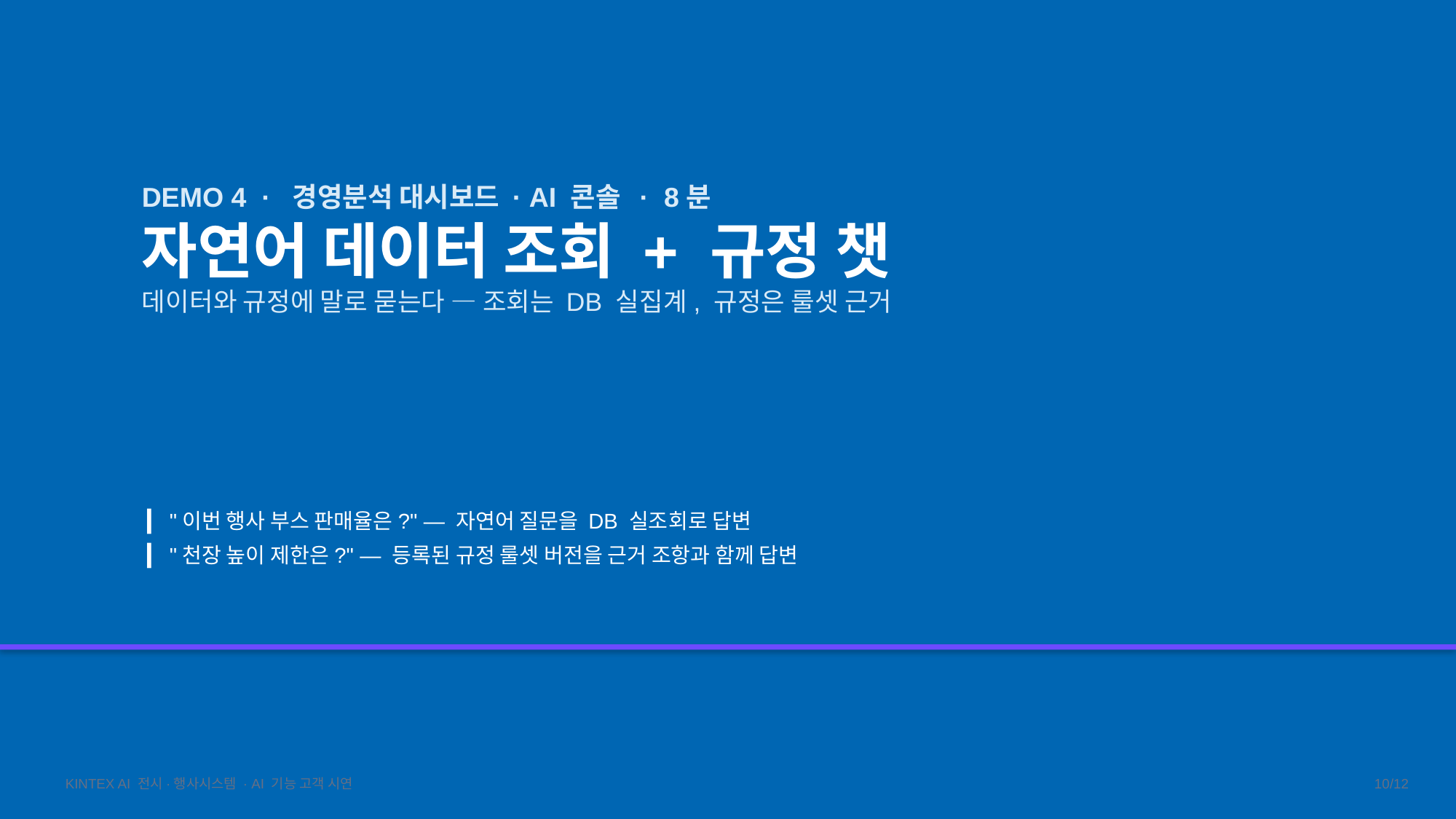

DEMO 4  ·  경영분석 대시보드 · AI 콘솔  ·  8분
자연어 데이터 조회 + 규정 챗
데이터와 규정에 말로 묻는다 — 조회는 DB 실집계, 규정은 룰셋 근거
▎ "이번 행사 부스 판매율은?" — 자연어 질문을 DB 실조회로 답변
▎ "천장 높이 제한은?" — 등록된 규정 룰셋 버전을 근거 조항과 함께 답변

KINTEX AI 전시·행사시스템 · AI 기능 고객 시연
10/12